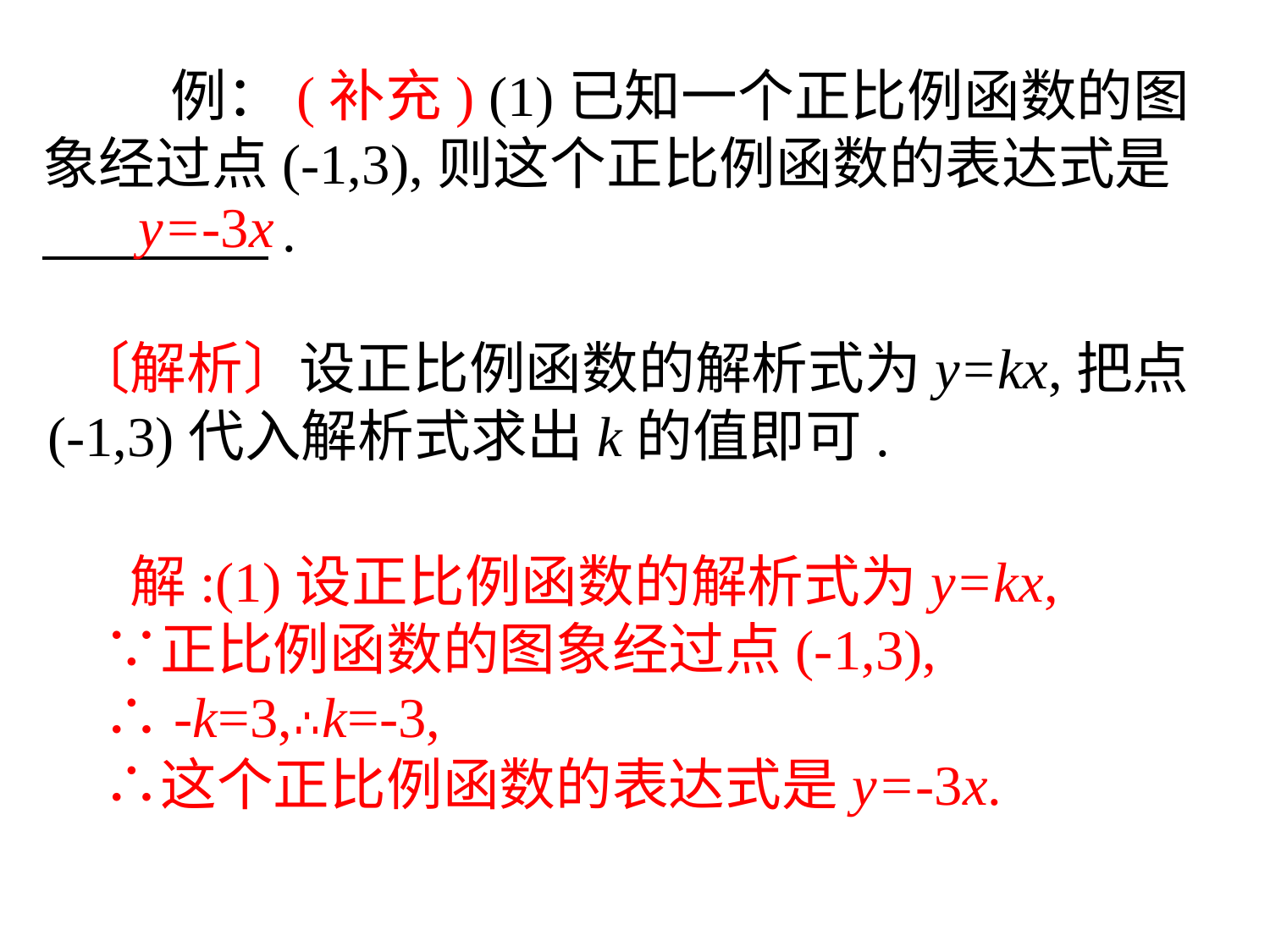

例：(补充) (1)已知一个正比例函数的图象经过点(-1,3),则这个正比例函数的表达式是　　　　.
y=-3x
 〔解析〕设正比例函数的解析式为y=kx,把点
(-1,3)代入解析式求出k的值即可.
 　解:(1)设正比例函数的解析式为y=kx,
　∵正比例函数的图象经过点(-1,3),
　∴-k=3,∴k=-3,
　∴这个正比例函数的表达式是y=-3x.